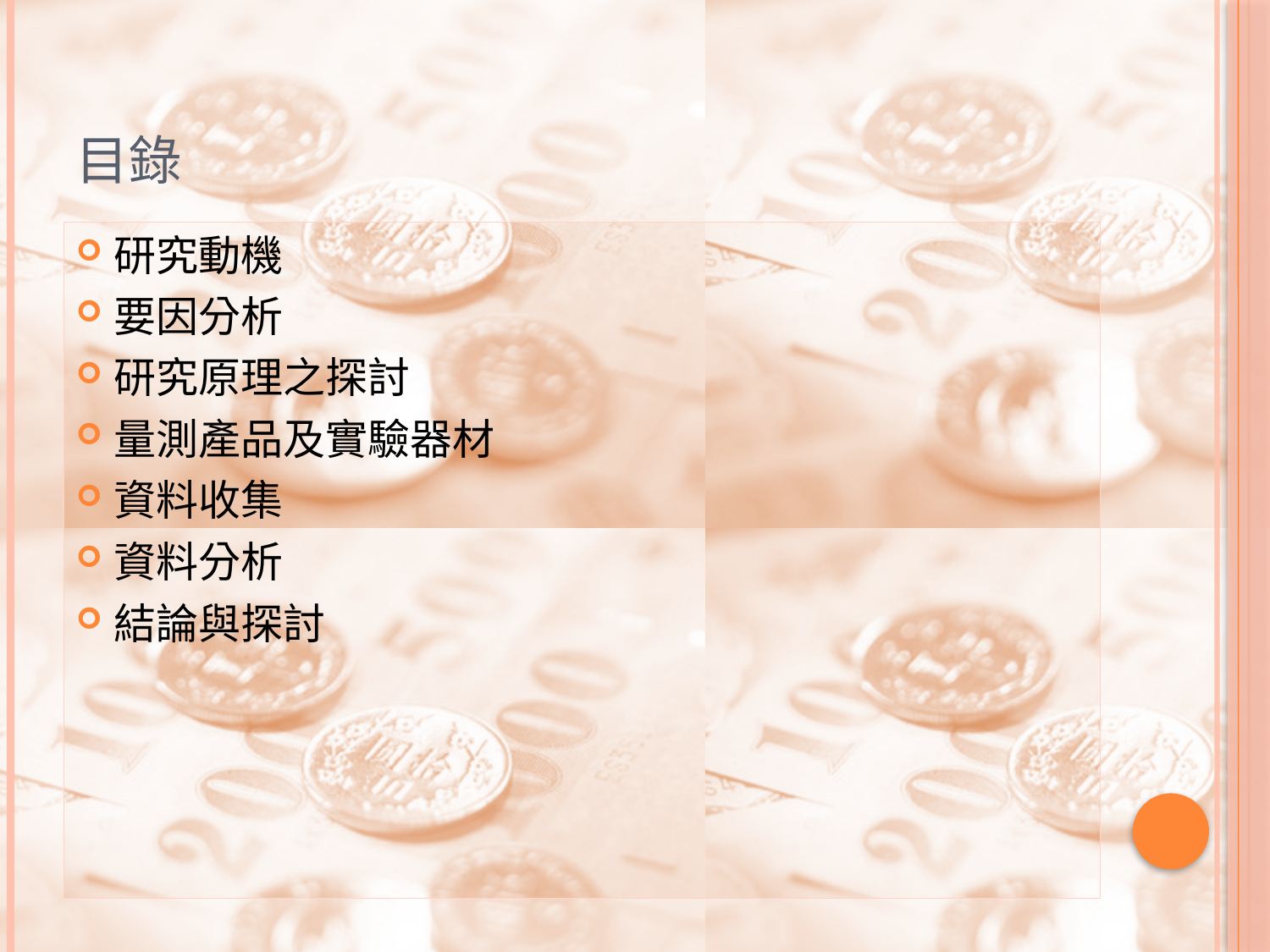

# 目錄
研究動機
要因分析
研究原理之探討
量測產品及實驗器材
資料收集
資料分析
結論與探討